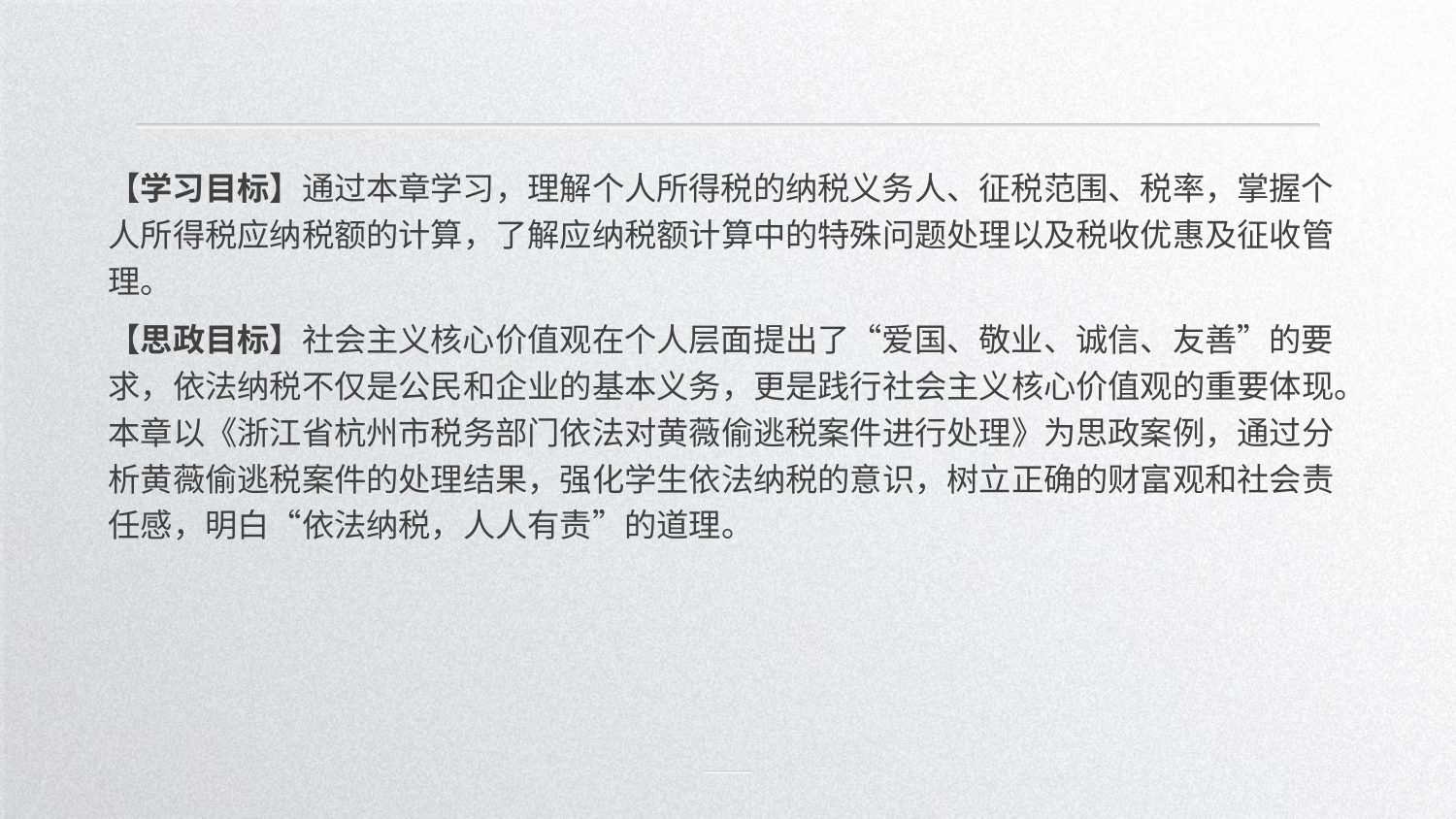

【学习目标】通过本章学习，理解个人所得税的纳税义务人、征税范围、税率，掌握个人所得税应纳税额的计算，了解应纳税额计算中的特殊问题处理以及税收优惠及征收管理。
【思政目标】社会主义核心价值观在个人层面提出了“爱国、敬业、诚信、友善”的要求，依法纳税不仅是公民和企业的基本义务，更是践行社会主义核心价值观的重要体现。本章以《浙江省杭州市税务部门依法对黄薇偷逃税案件进行处理》为思政案例，通过分析黄薇偷逃税案件的处理结果，强化学生依法纳税的意识，树立正确的财富观和社会责任感，明白“依法纳税，人人有责”的道理。